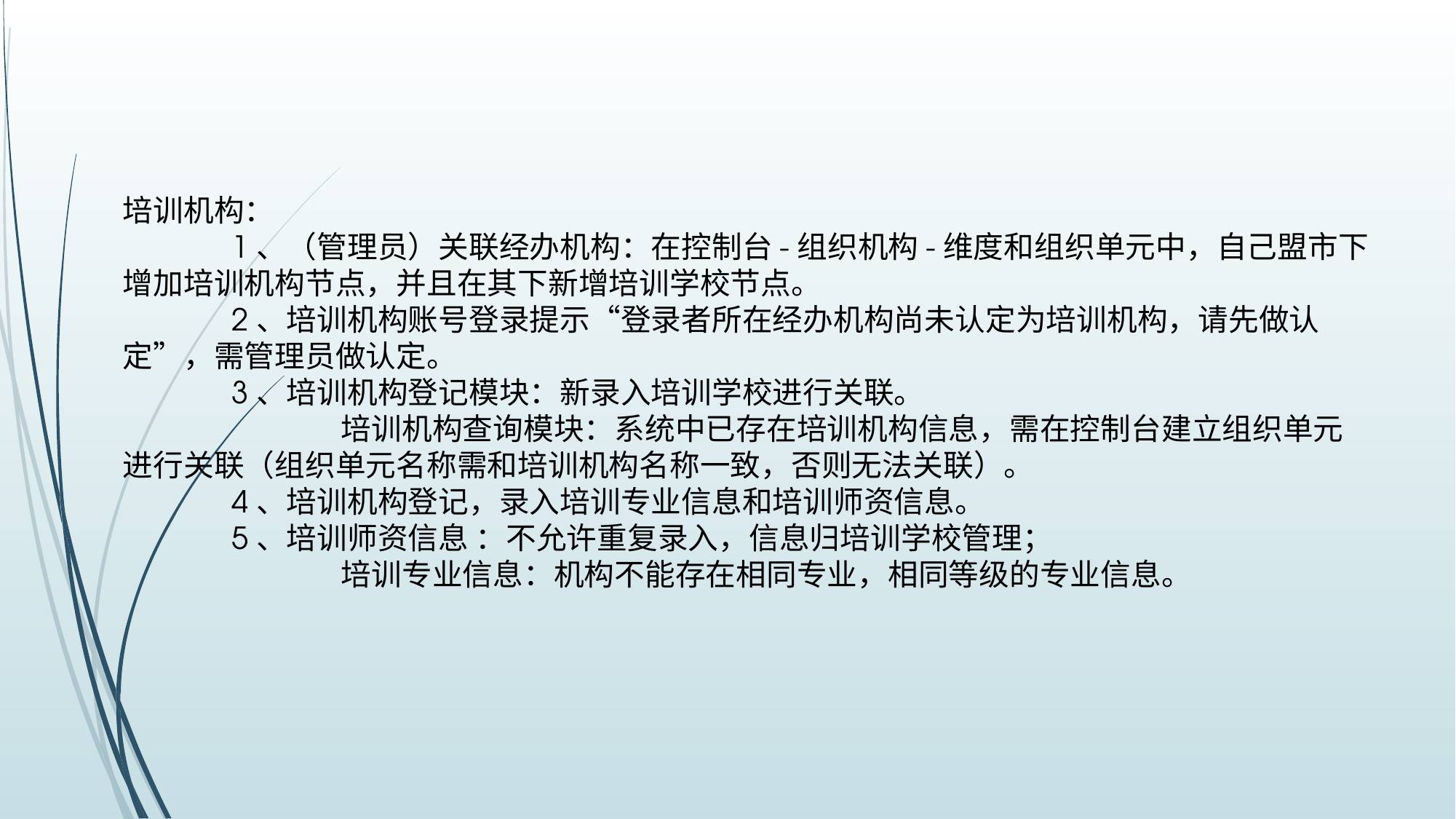

培训机构：
	1、（管理员）关联经办机构：在控制台-组织机构-维度和组织单元中，自己盟市下增加培训机构节点，并且在其下新增培训学校节点。
	2、培训机构账号登录提示“登录者所在经办机构尚未认定为培训机构，请先做认定”，需管理员做认定。
	3、培训机构登记模块：新录入培训学校进行关联。
		培训机构查询模块：系统中已存在培训机构信息，需在控制台建立组织单元进行关联（组织单元名称需和培训机构名称一致，否则无法关联）。
	4、培训机构登记，录入培训专业信息和培训师资信息。
	5、培训师资信息 ：不允许重复录入，信息归培训学校管理；
		培训专业信息：机构不能存在相同专业，相同等级的专业信息。